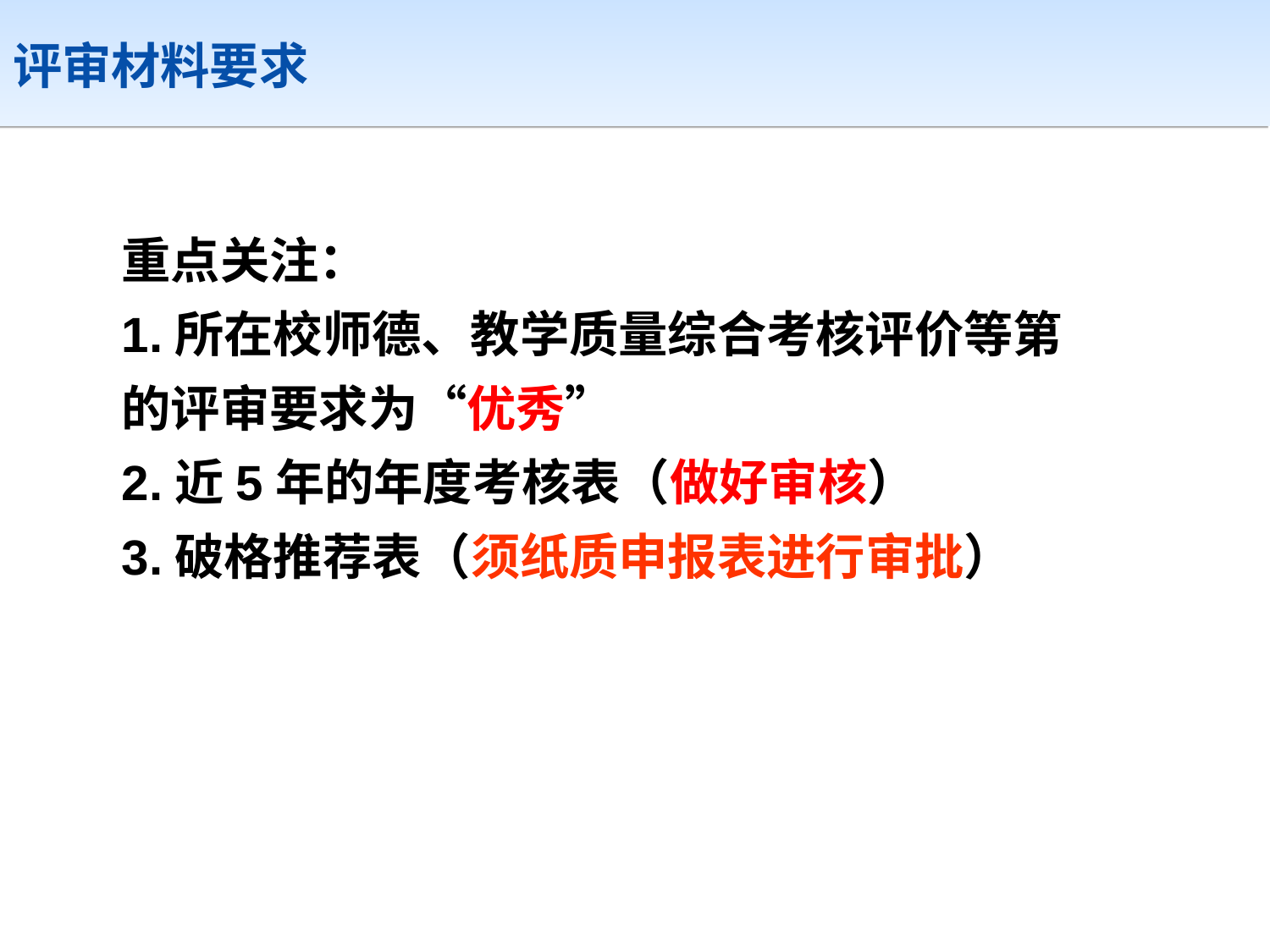

评审材料要求
重点关注：
1.所在校师德、教学质量综合考核评价等第的评审要求为“优秀”
2.近5年的年度考核表（做好审核）
3.破格推荐表（须纸质申报表进行审批）